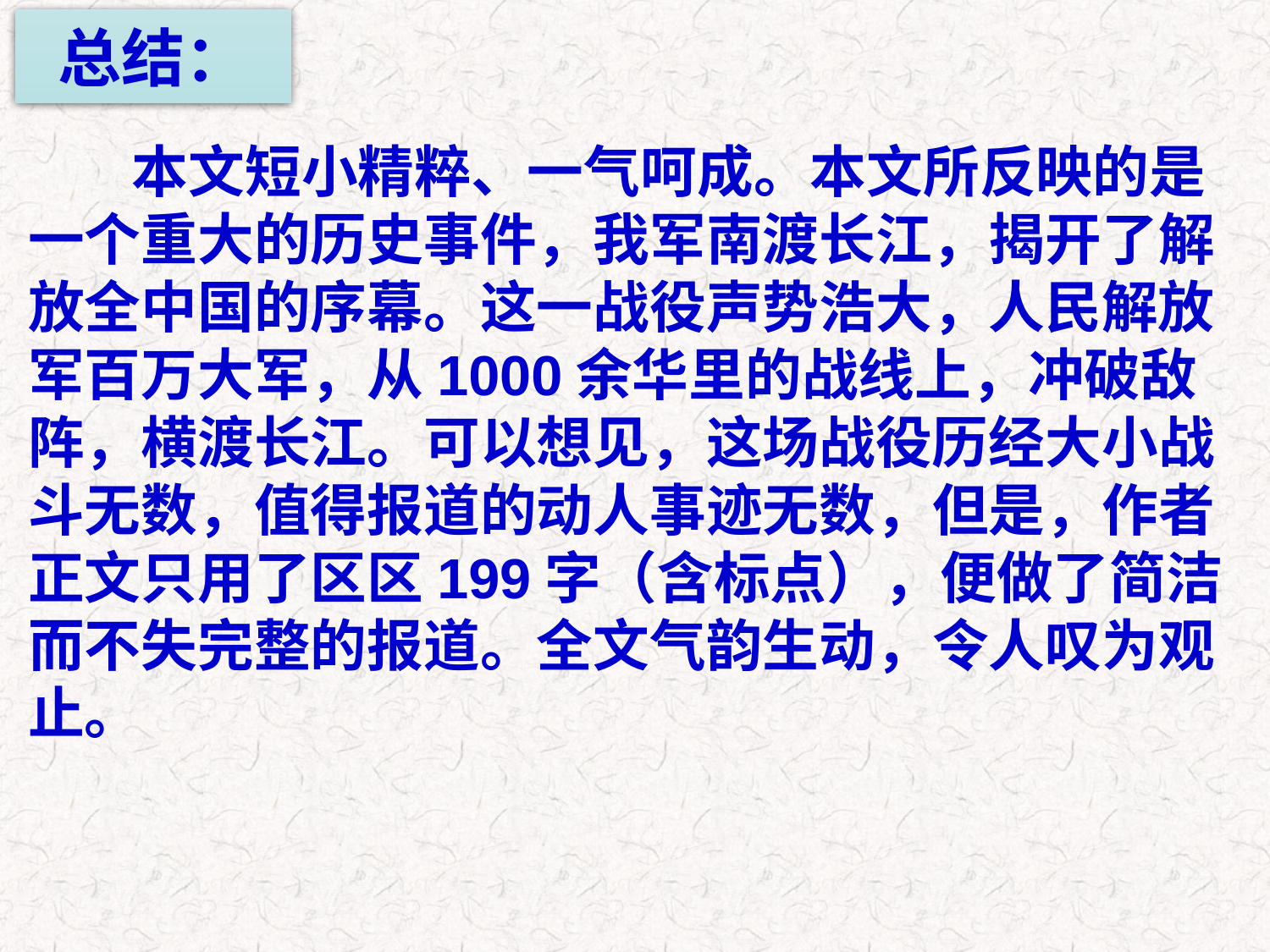

总结：
       本文短小精粹、一气呵成。本文所反映的是一个重大的历史事件，我军南渡长江，揭开了解放全中国的序幕。这一战役声势浩大，人民解放军百万大军，从1000余华里的战线上，冲破敌阵，横渡长江。可以想见，这场战役历经大小战斗无数，值得报道的动人事迹无数，但是，作者正文只用了区区199字（含标点），便做了简洁而不失完整的报道。全文气韵生动，令人叹为观止。